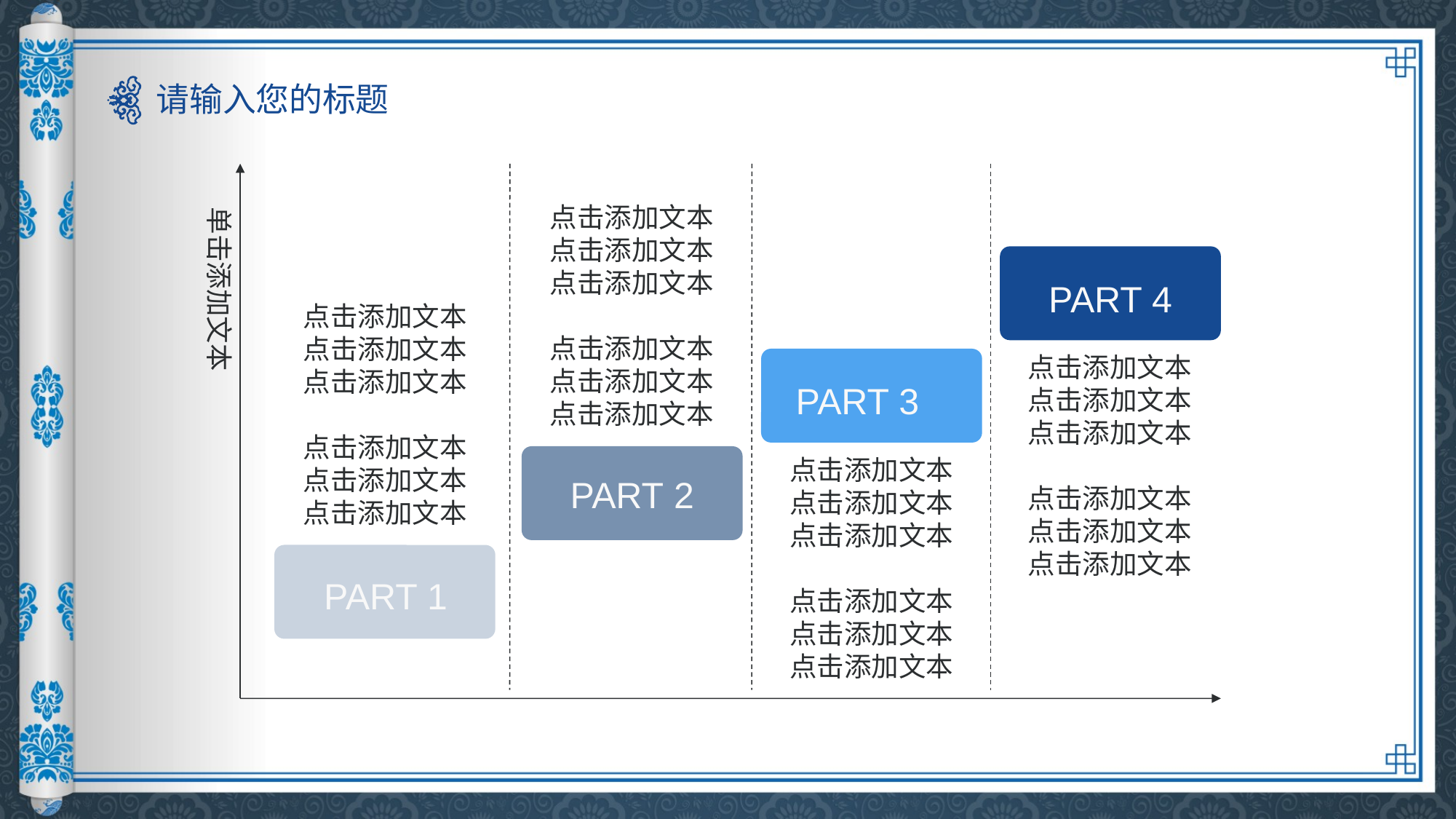

请输入您的标题

点击添加文本
点击添加文本
点击添加文本
点击添加文本
点击添加文本
点击添加文本
单击添加文本

PART 4
点击添加文本
点击添加文本
点击添加文本
点击添加文本
点击添加文本
点击添加文本
点击添加文本
点击添加文本
点击添加文本
点击添加文本
点击添加文本
点击添加文本

PART 3

PART 2
点击添加文本
点击添加文本
点击添加文本
点击添加文本
点击添加文本
点击添加文本

PART 1